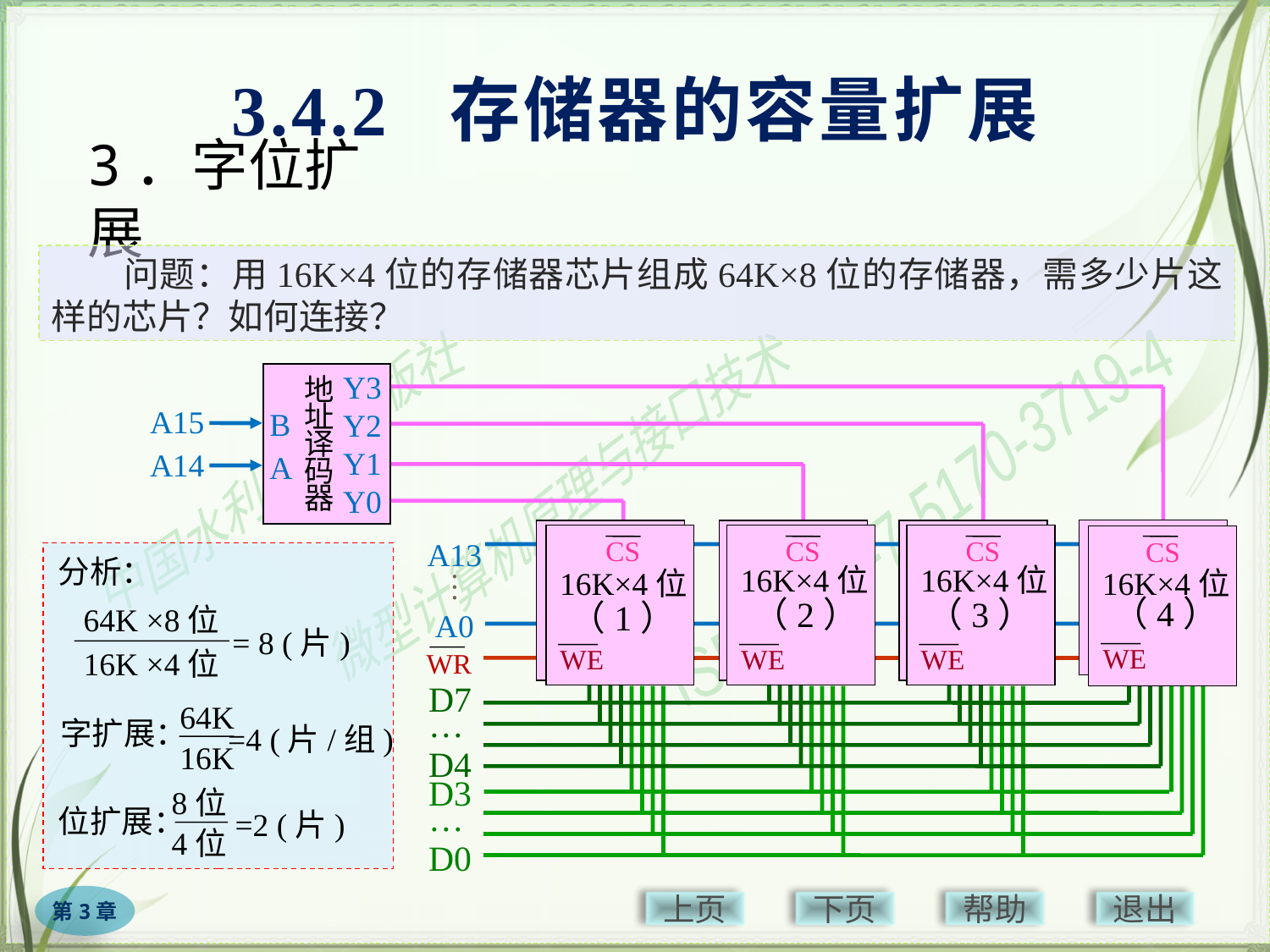

3.4.2  存储器的容量扩展
# 3．字位扩展
　　问题：用16K×4位的存储器芯片组成64K×8位的存储器，需多少片这样的芯片？如何连接？
Y3
Y2
Y1
Y0

地
址
译
码
器
A15
A14
B
A

A13

A0
…

CS

（4）'
WE

16K×4位

CS

（1）'
WE

16K×4位

CS

（2）'
WE

16K×4位

CS

（3）'
WE

16K×4位

CS

（2）
WE

16K×4位

CS

（3）
WE

16K×4位

CS

（1）
WE

16K×4位

CS

（4）
WE

16K×4位

分析：
64K
16K
字扩展：
=4 (片/组)

8位
4位
位扩展：
=2 (片)

64K ×8位
16K ×4位

= 8 (片)
WR

D7
…
D4
D3
…
D0